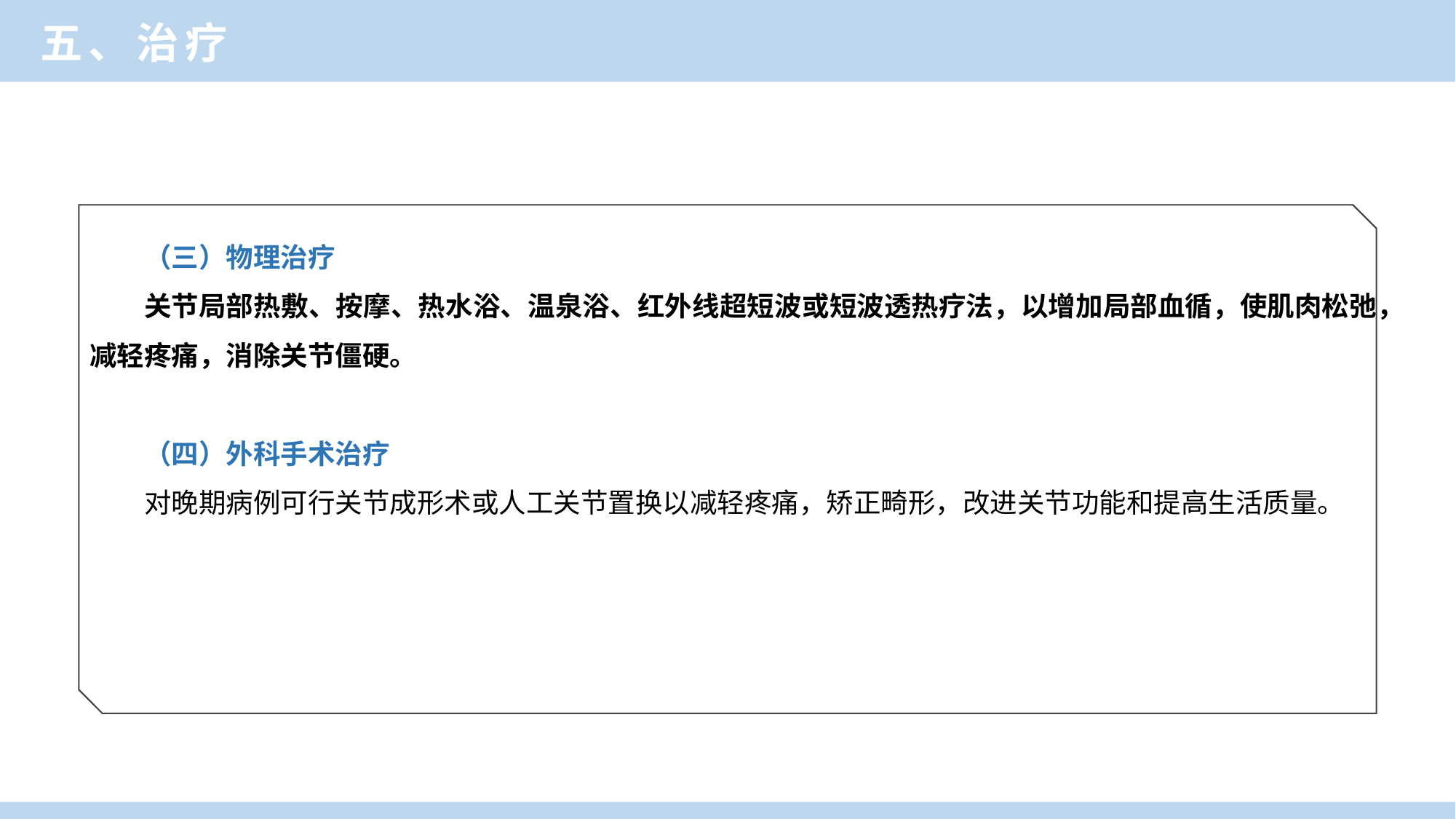

五、治疗

（三）物理治疗
关节局部热敷、按摩、热水浴、温泉浴、红外线超短波或短波透热疗法，以增加局部血循，使肌肉松弛，减轻疼痛，消除关节僵硬。

（四）外科手术治疗
对晚期病例可行关节成形术或人工关节置换以减轻疼痛，矫正畸形，改进关节功能和提高生活质量。